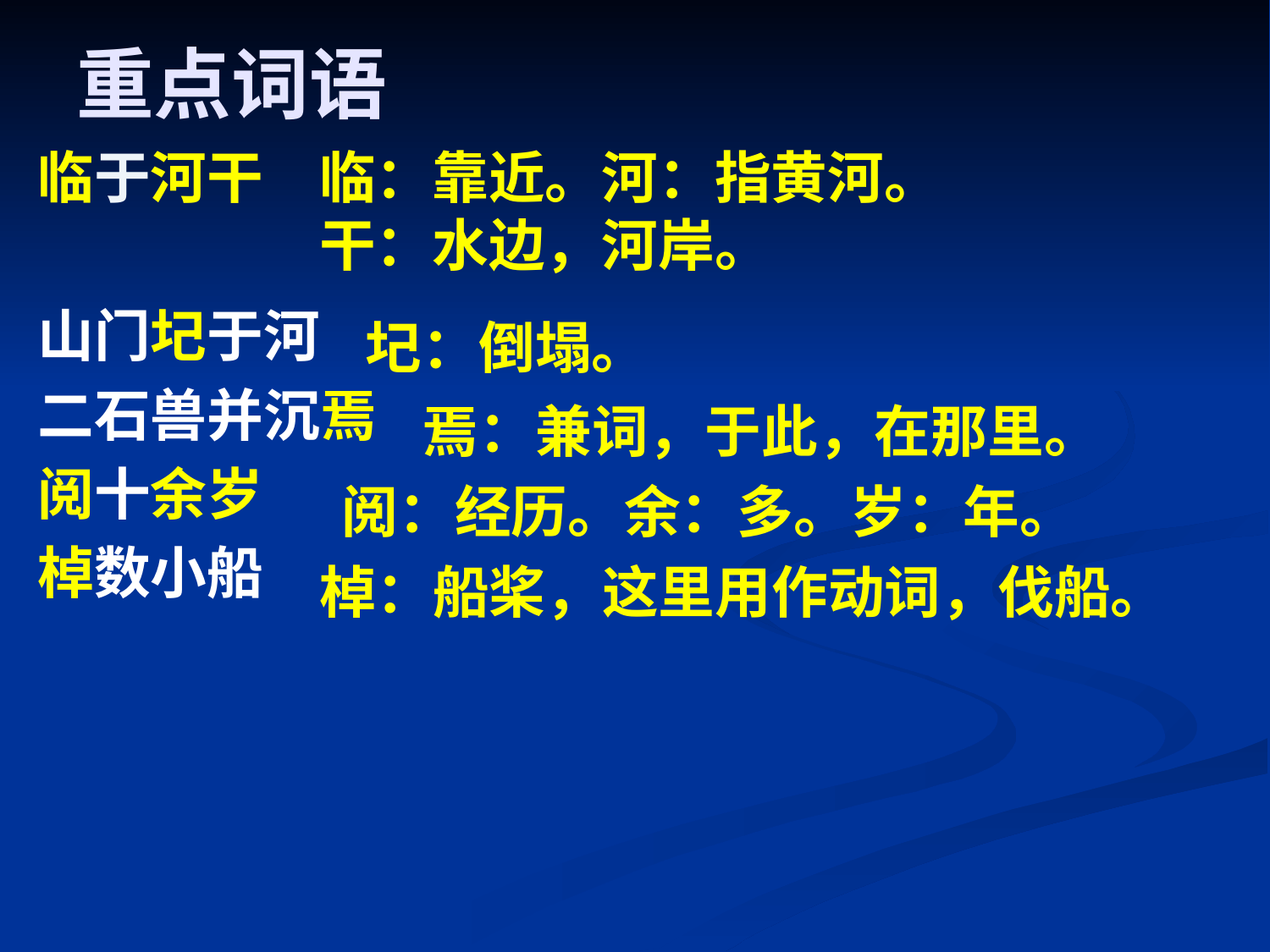

# 重点词语
临于河干

山门圮于河
二石兽并沉焉
阅十余岁
棹数小船

临：靠近。河：指黄河。
干：水边，河岸。
圮：倒塌。
焉：兼词，于此，在那里。
阅：经历。余：多。岁：年。
棹：船桨，这里用作动词，伐船。